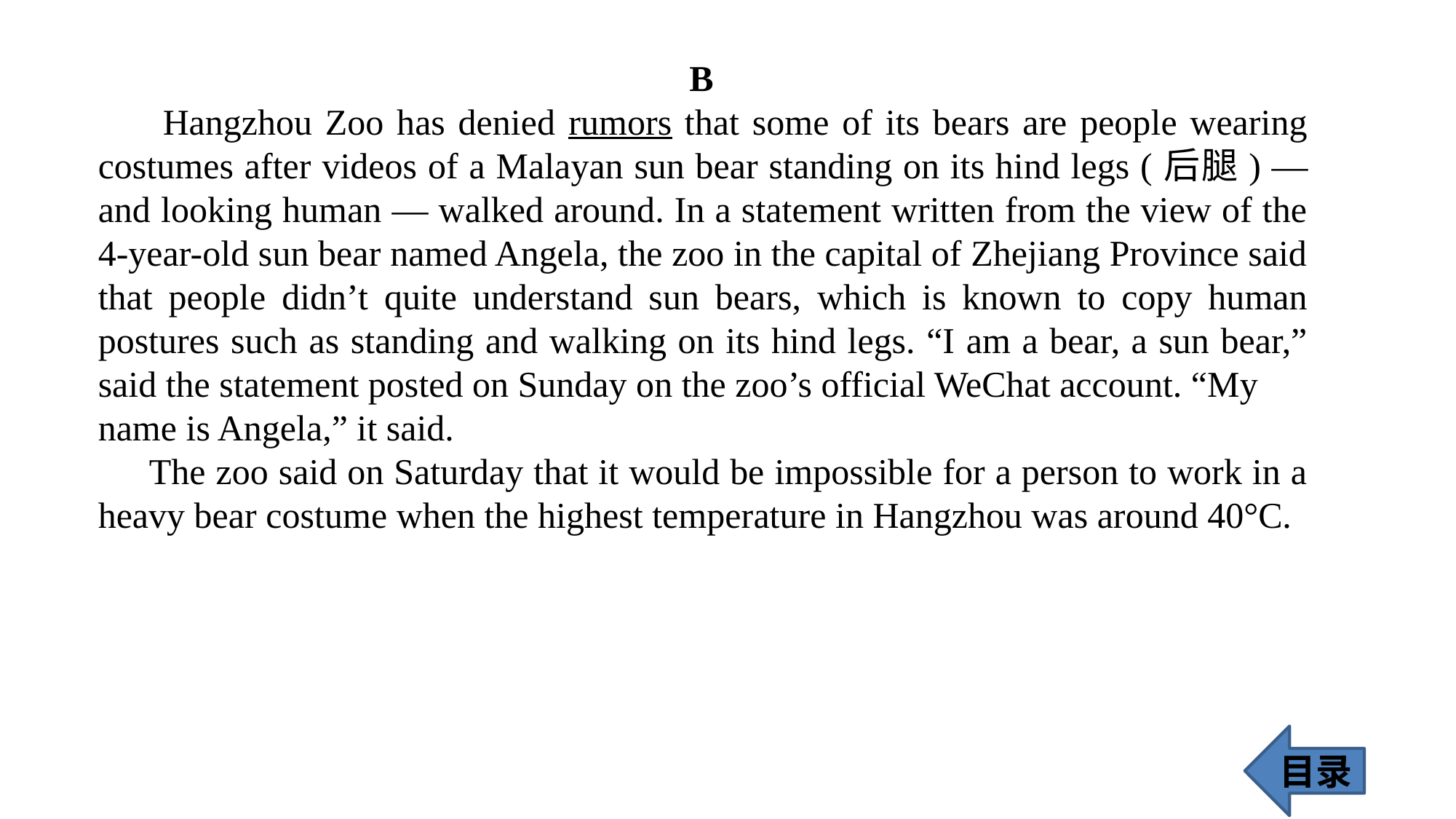

B
     Hangzhou Zoo has denied rumors that some of its bears are people wearing costumes after videos of a Malayan sun bear standing on its hind legs (后腿) — and looking human — walked around. In a statement written from the view of the 4-year-old sun bear named Angela, the zoo in the capital of Zhejiang Province said that people didn’t quite understand sun bears, which is known to copy human postures such as standing and walking on its hind legs. “I am a bear, a sun bear,” said the statement posted on Sunday on the zoo’s official WeChat account. “My
name is Angela,” it said.
     The zoo said on Saturday that it would be impossible for a person to work in a heavy bear costume when the highest temperature in Hangzhou was around 40°C.
目录
39